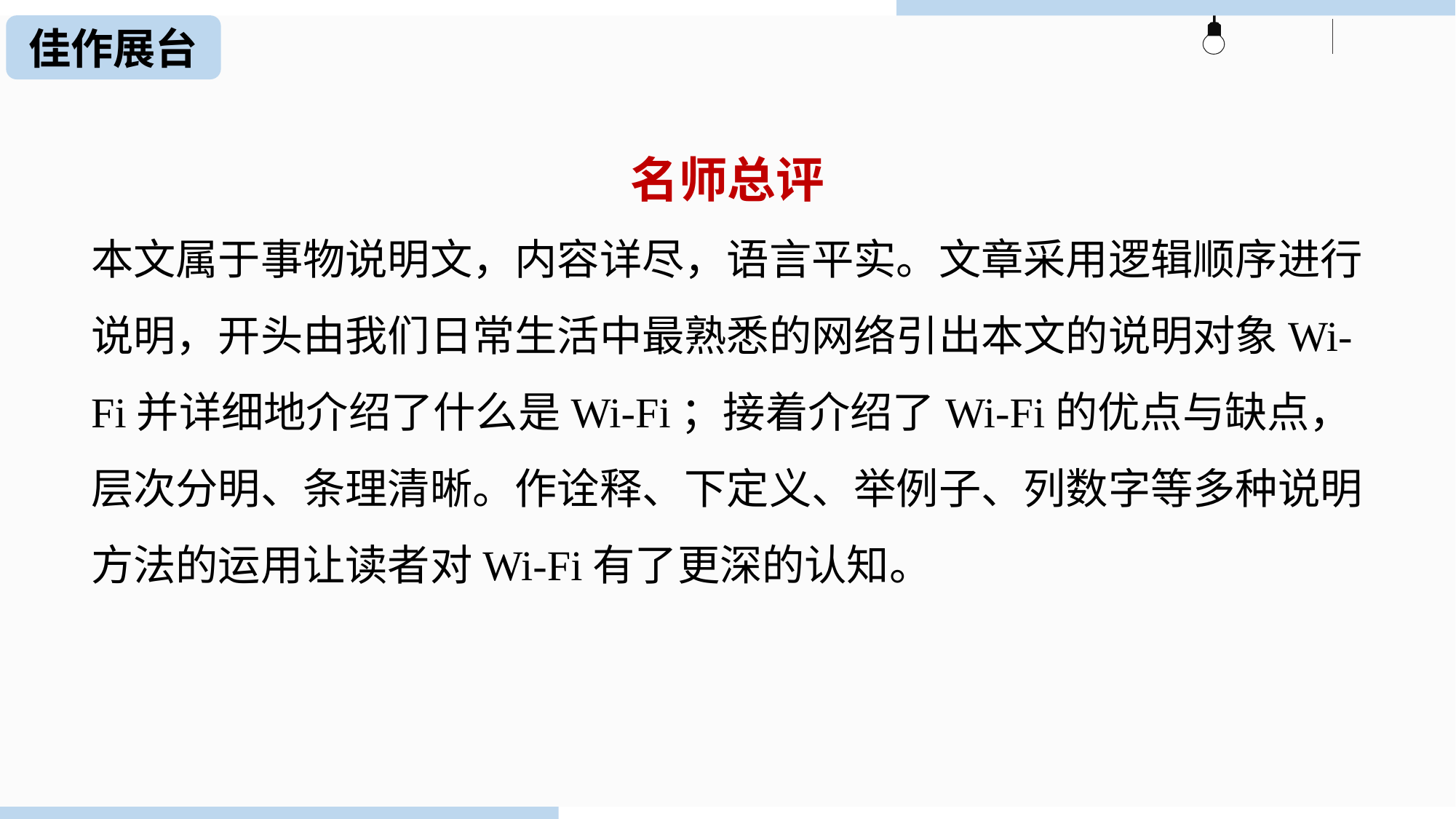

佳作展台
名师总评
本文属于事物说明文，内容详尽，语言平实。文章采用逻辑顺序进行说明，开头由我们日常生活中最熟悉的网络引出本文的说明对象Wi-Fi并详细地介绍了什么是Wi-Fi；接着介绍了Wi-Fi的优点与缺点，层次分明、条理清晰。作诠释、下定义、举例子、列数字等多种说明方法的运用让读者对Wi-Fi有了更深的认知。